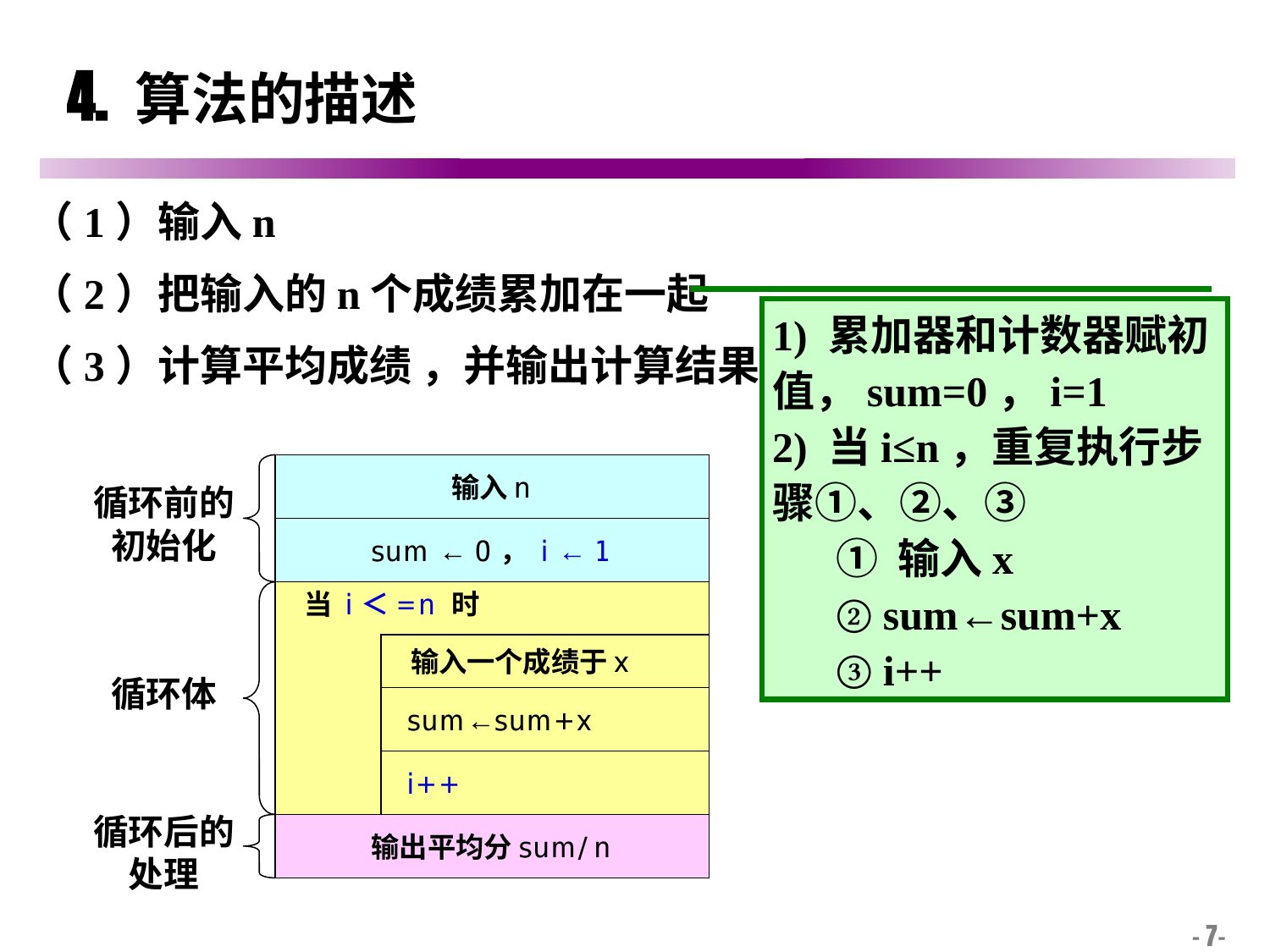

4. 算法的描述
（1）输入n
（2）把输入的n个成绩累加在一起
（3）计算平均成绩 ，并输出计算结果
1) 累加器和计数器赋初值，sum=0，i=1
2) 当i≤n，重复执行步骤①、②、③
① 输入x
② sum←sum+x
③ i++

输入n
循环前的初始化
sum ← 0， i ← 1

  当 i＜=n 时

  输入一个成绩于x
循环体
  sum←sum+x
  i++
循环后的处理

输出平均分sum/n
 - 7-